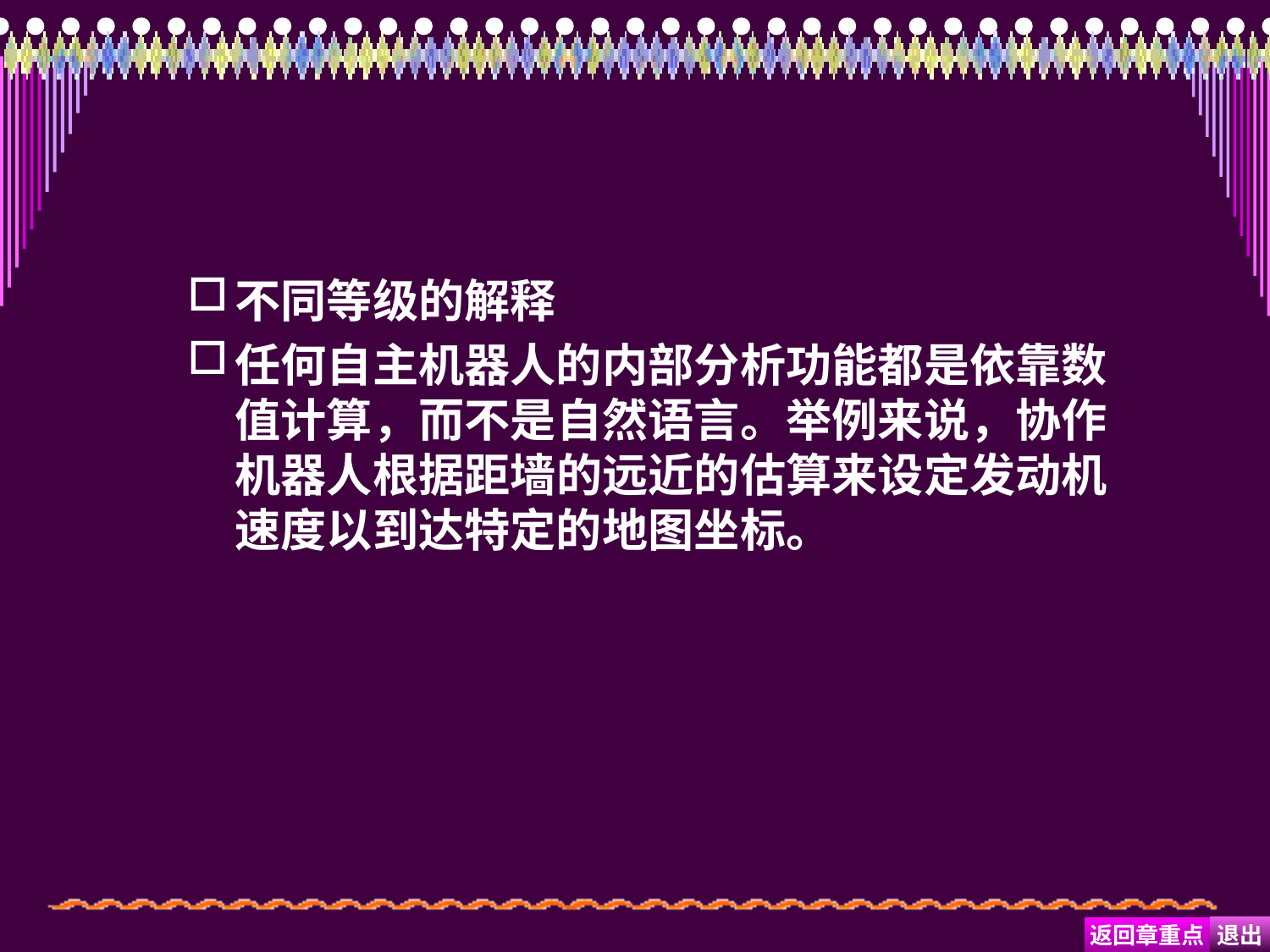

#
不同等级的解释
任何自主机器人的内部分析功能都是依靠数值计算，而不是自然语言。举例来说，协作机器人根据距墙的远近的估算来设定发动机速度以到达特定的地图坐标。